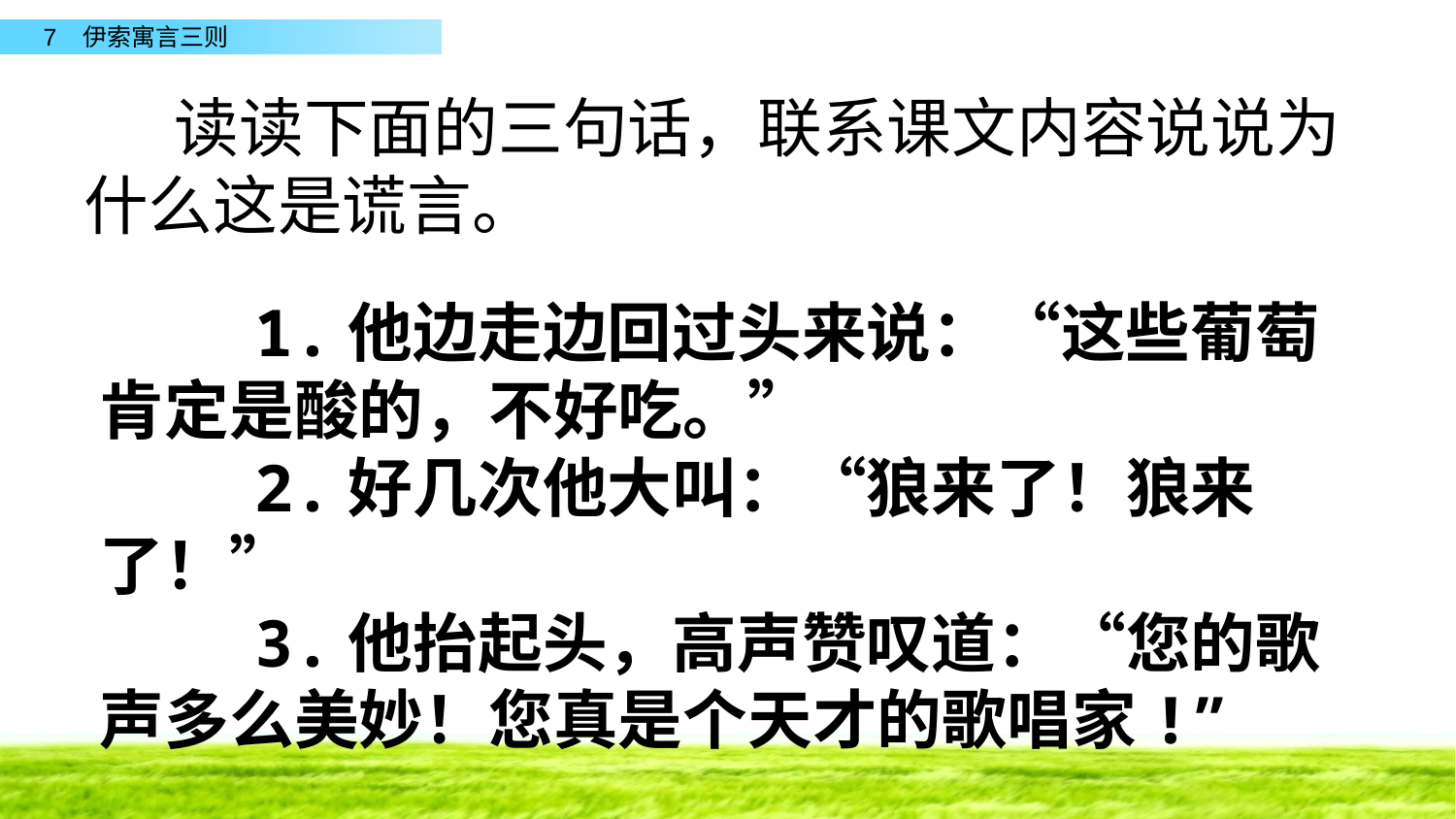

读读下面的三句话，联系课文内容说说为什么这是谎言。
    1.他边走边回过头来说：“这些葡萄肯定是酸的，不好吃。”
    2.好几次他大叫：“狼来了！狼来了！”
    3.他抬起头，高声赞叹道：“您的歌声多么美妙！您真是个天才的歌唱家!”